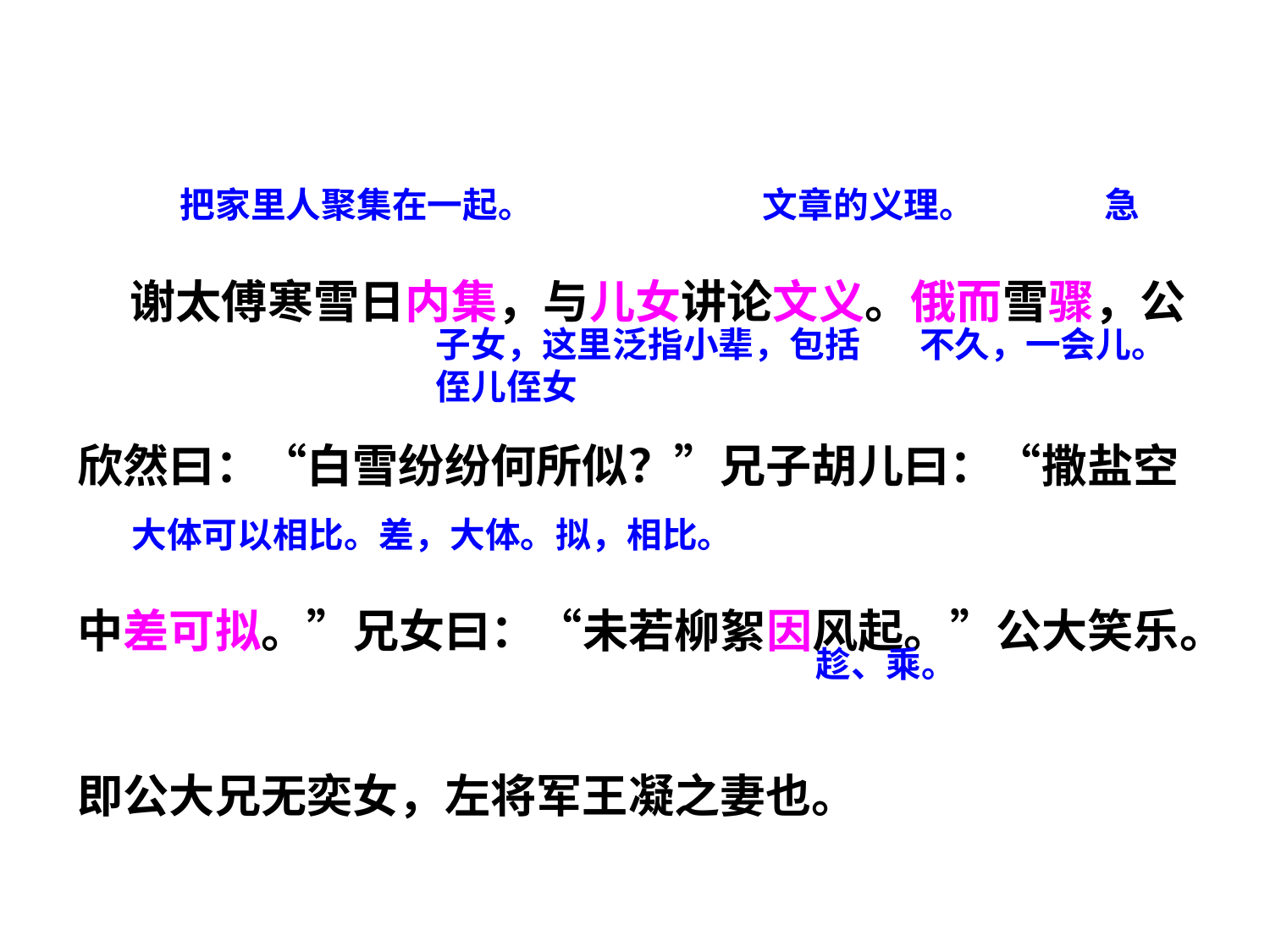

谢太傅寒雪日内集，与儿女讲论文义。俄而雪骤，公欣然曰：“白雪纷纷何所似？”兄子胡儿曰：“撒盐空中差可拟。”兄女曰：“未若柳絮因风起。”公大笑乐。即公大兄无奕女，左将军王凝之妻也。
把家里人聚集在一起。
文章的义理。
急
子女，这里泛指小辈，包括侄儿侄女
不久，一会儿。
大体可以相比。差，大体。拟，相比。
趁、乘。